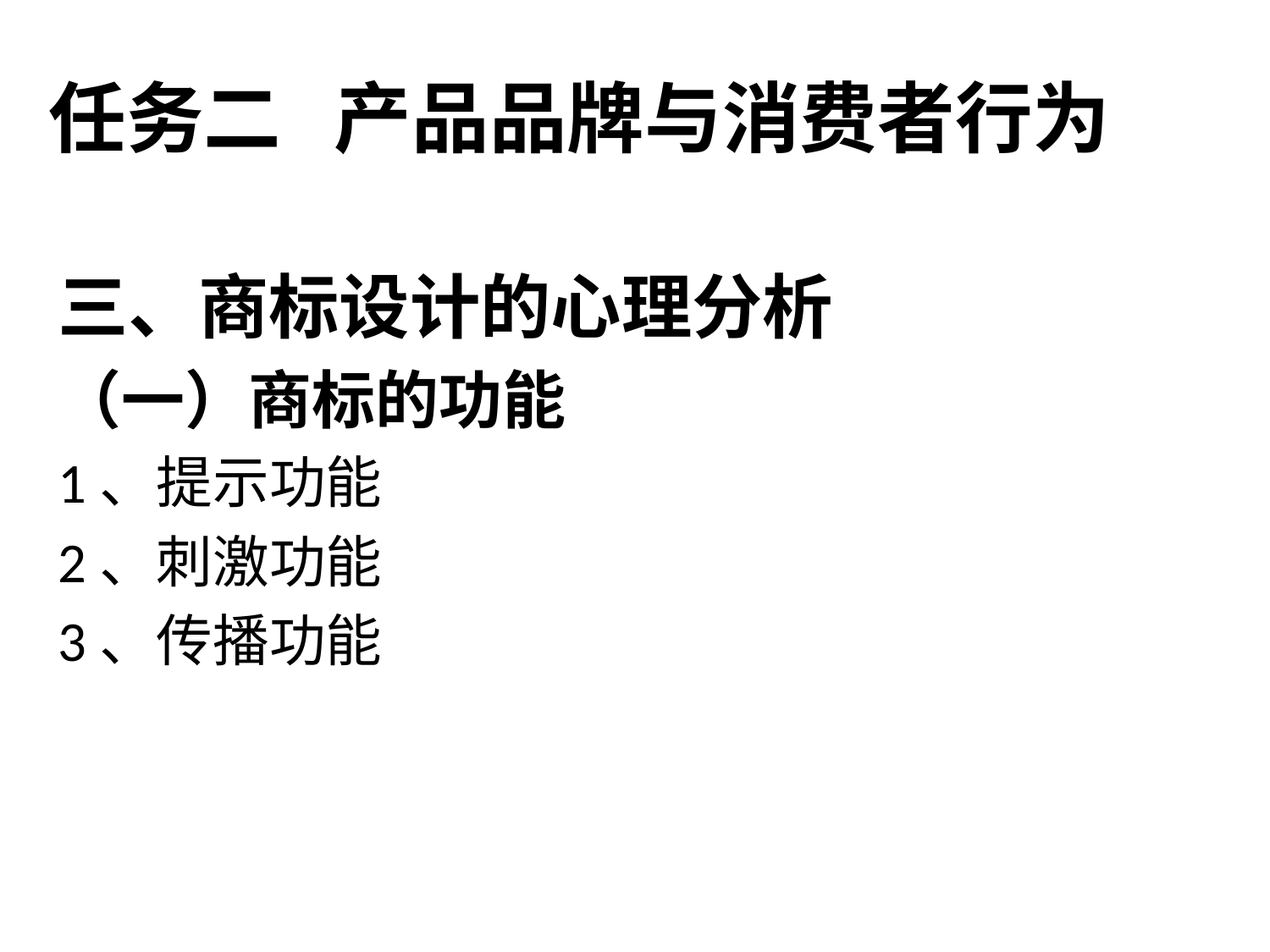

任务二   产品品牌与消费者行为
三、商标设计的心理分析
（一）商标的功能
1、提示功能
2、刺激功能
3、传播功能